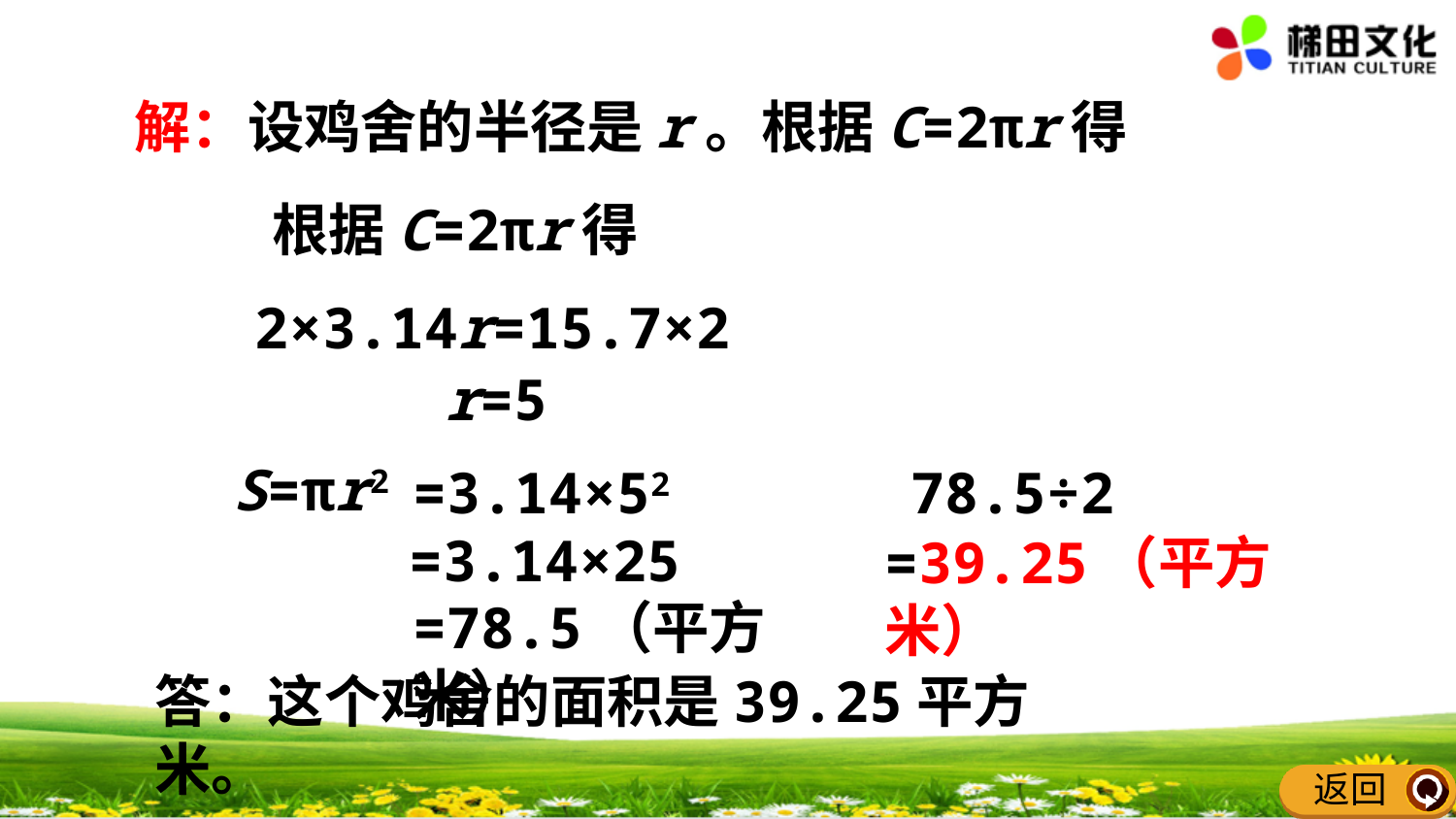

解：设鸡舍的半径是r。根据C=2πr得
根据C=2πr得
2×3.14r=15.7×2

r=5
S=πr2
=3.14×52
78.5÷2
=3.14×25
=39.25（平方米）
=78.5（平方米）
答：这个鸡舍的面积是39.25平方米。